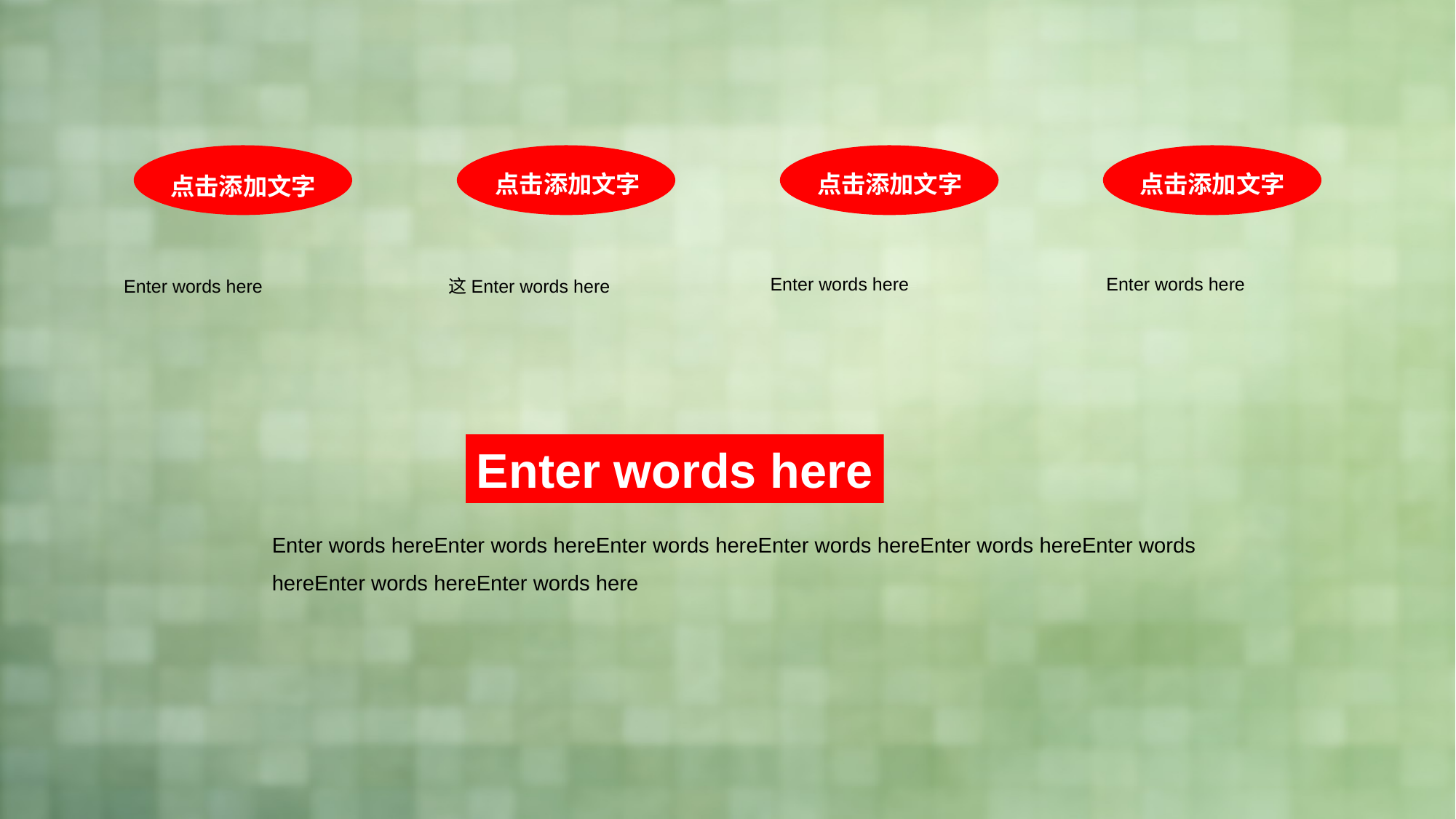

点击添加文字
点击添加文字
点击添加文字
点击添加文字
Enter words here
Enter words here
Enter words here
这Enter words here
Enter words here
Enter words hereEnter words hereEnter words hereEnter words hereEnter words hereEnter words hereEnter words hereEnter words here